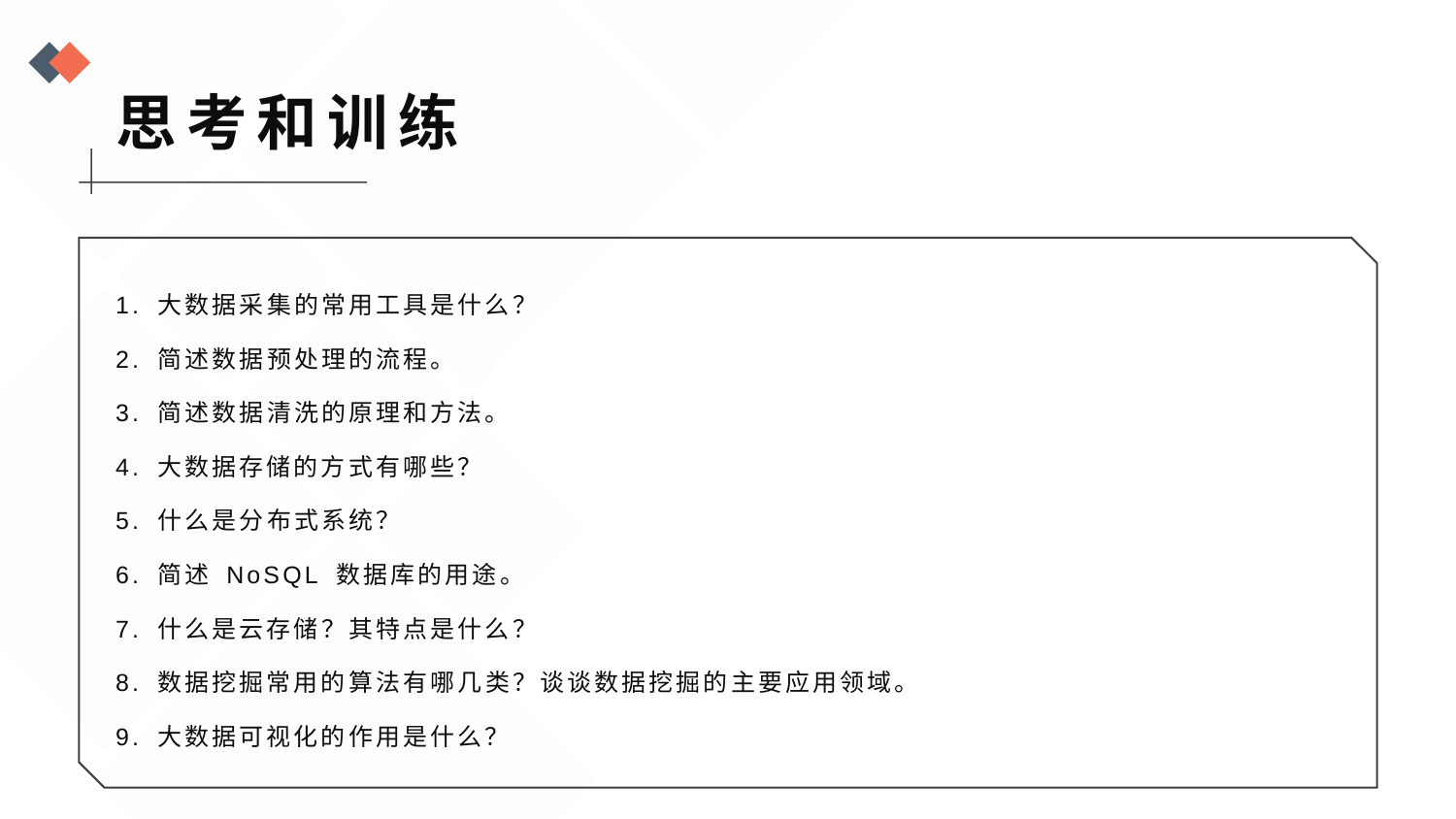

思考和训练

1. 大数据采集的常用工具是什么？
2. 简述数据预处理的流程。
3. 简述数据清洗的原理和方法。
4. 大数据存储的方式有哪些？
5. 什么是分布式系统？
6. 简述 NoSQL 数据库的用途。
7. 什么是云存储？其特点是什么？
8. 数据挖掘常用的算法有哪几类？谈谈数据挖掘的主要应用领域。
9. 大数据可视化的作用是什么？